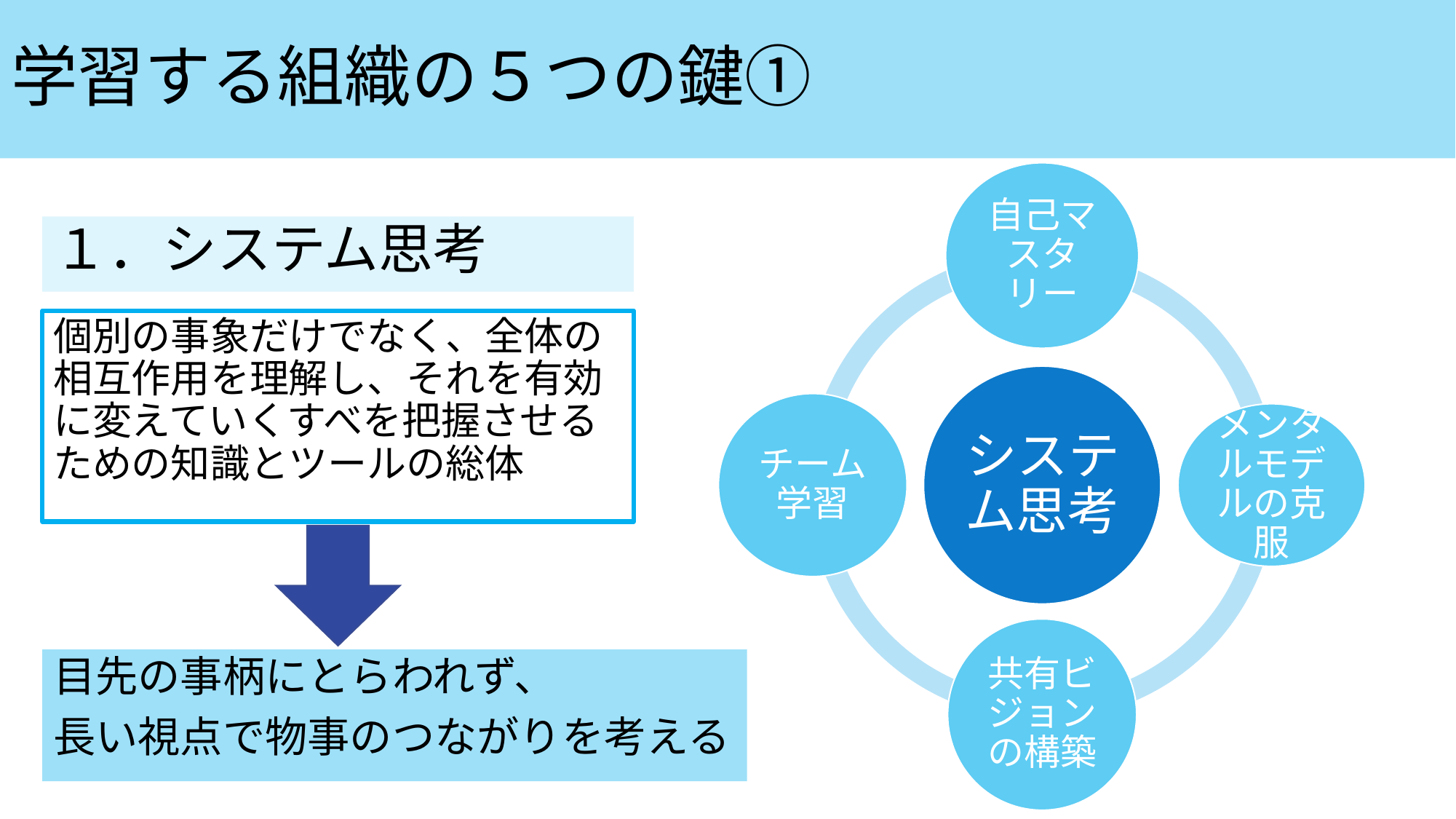

# 学習する組織の５つの鍵①
システム思考
自己マスタリー
メンタルモデルの克服
共有ビジョンの構築
チーム学習
１．システム思考

個別の事象だけでなく、全体の相互作用を理解し、それを有効に変えていくすべを把握させるための知識とツールの総体

目先の事柄にとらわれず、
長い視点で物事のつながりを考える